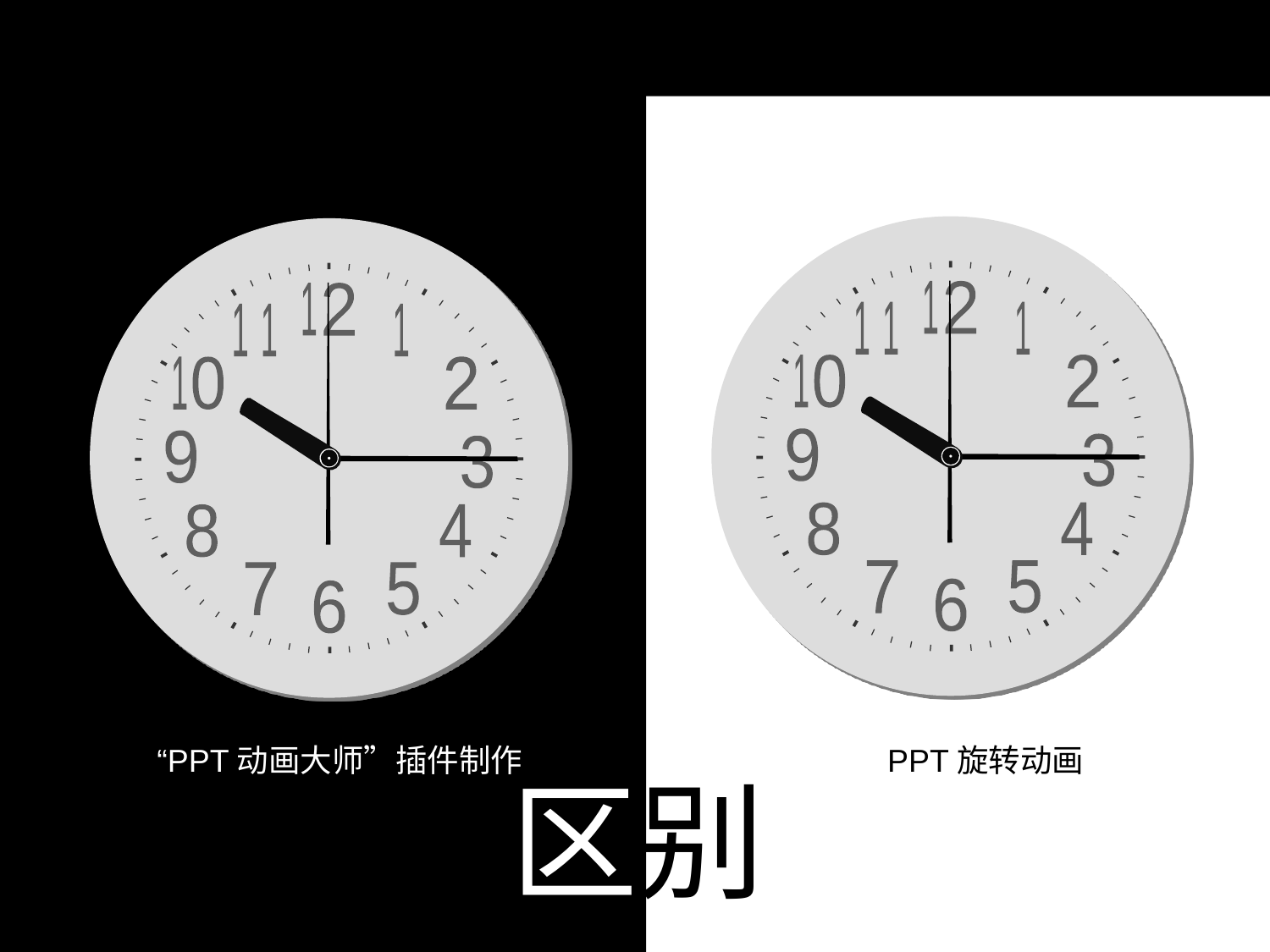

1
2
1
1
1
0
9
8
7
1
2
3
4
5
6

1
2
1
1
1
0
9
8
7
1
2
3
4
5
6

“PPT动画大师”插件制作
PPT旋转动画
区别